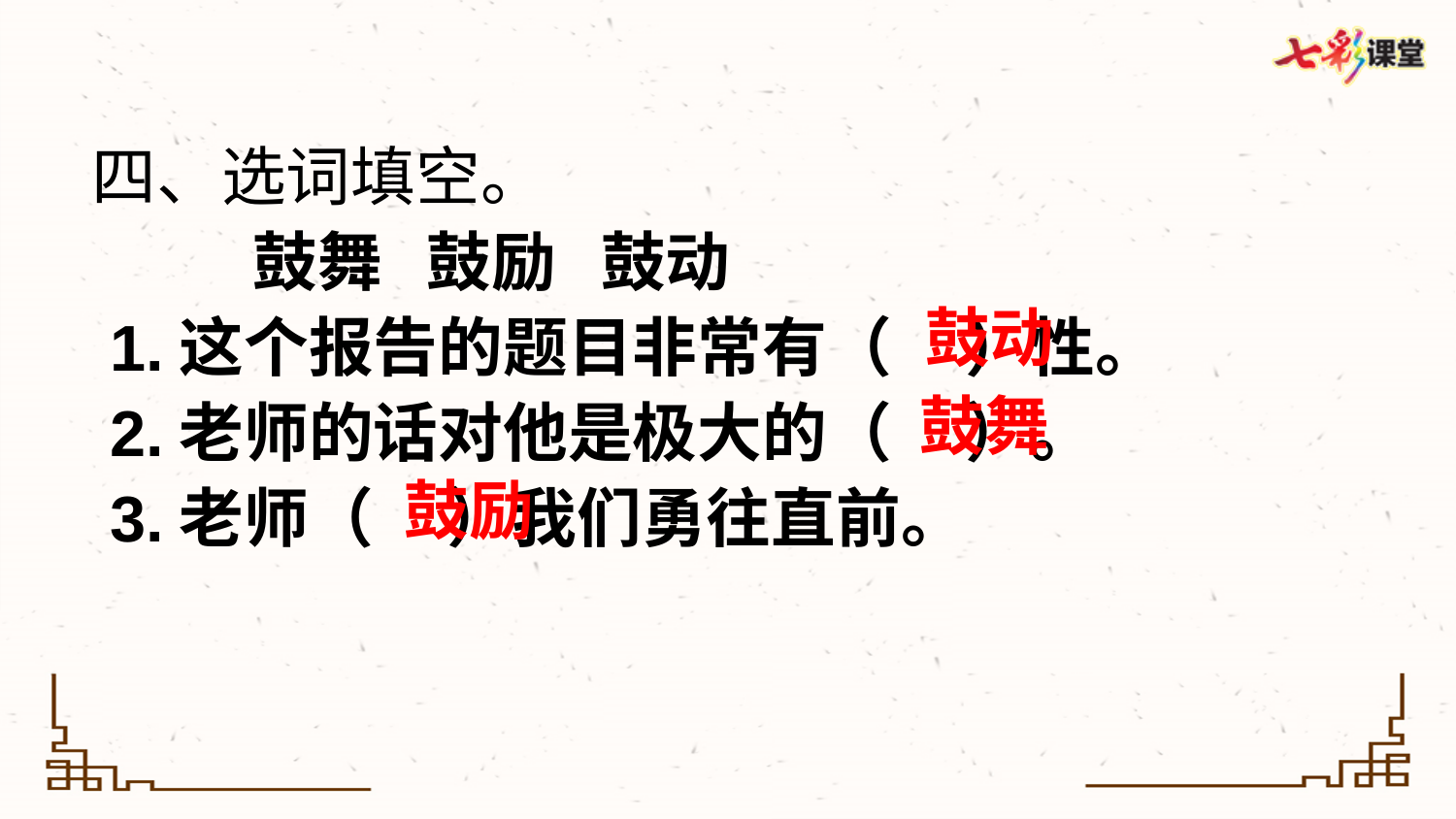

四、选词填空。
          鼓舞   鼓励   鼓动
 1.这个报告的题目非常有（     ）性。
 2.老师的话对他是极大的（     ）。
 3.老师（     ）我们勇往直前。
鼓动
鼓舞
鼓励